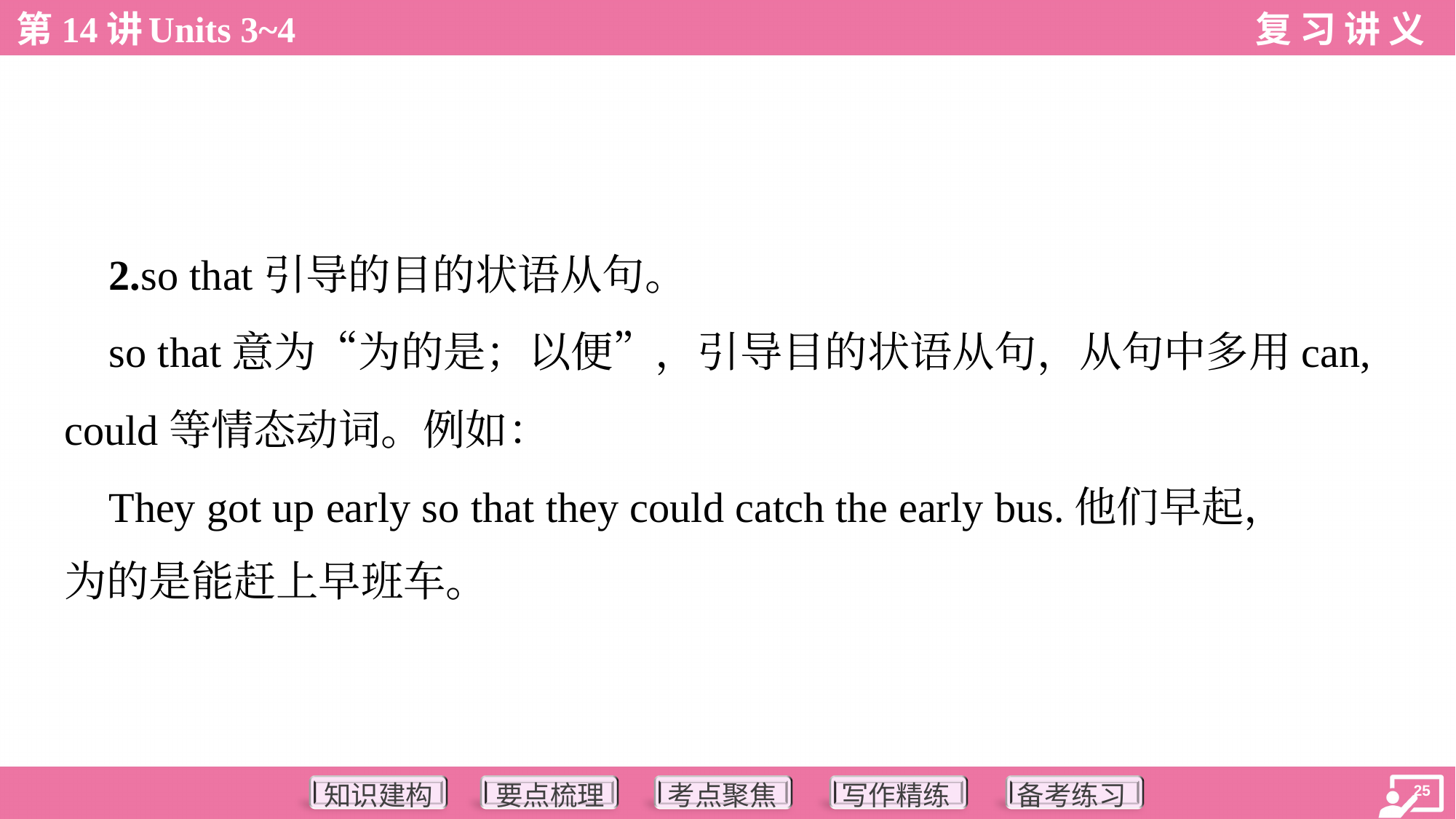

2.so that引导的目的状语从句。
    so that意为“为的是；以便”，引导目的状语从句，从句中多用can,
could等情态动词。例如：
    They got up early so that they could catch the early bus.他们早起，
为的是能赶上早班车。